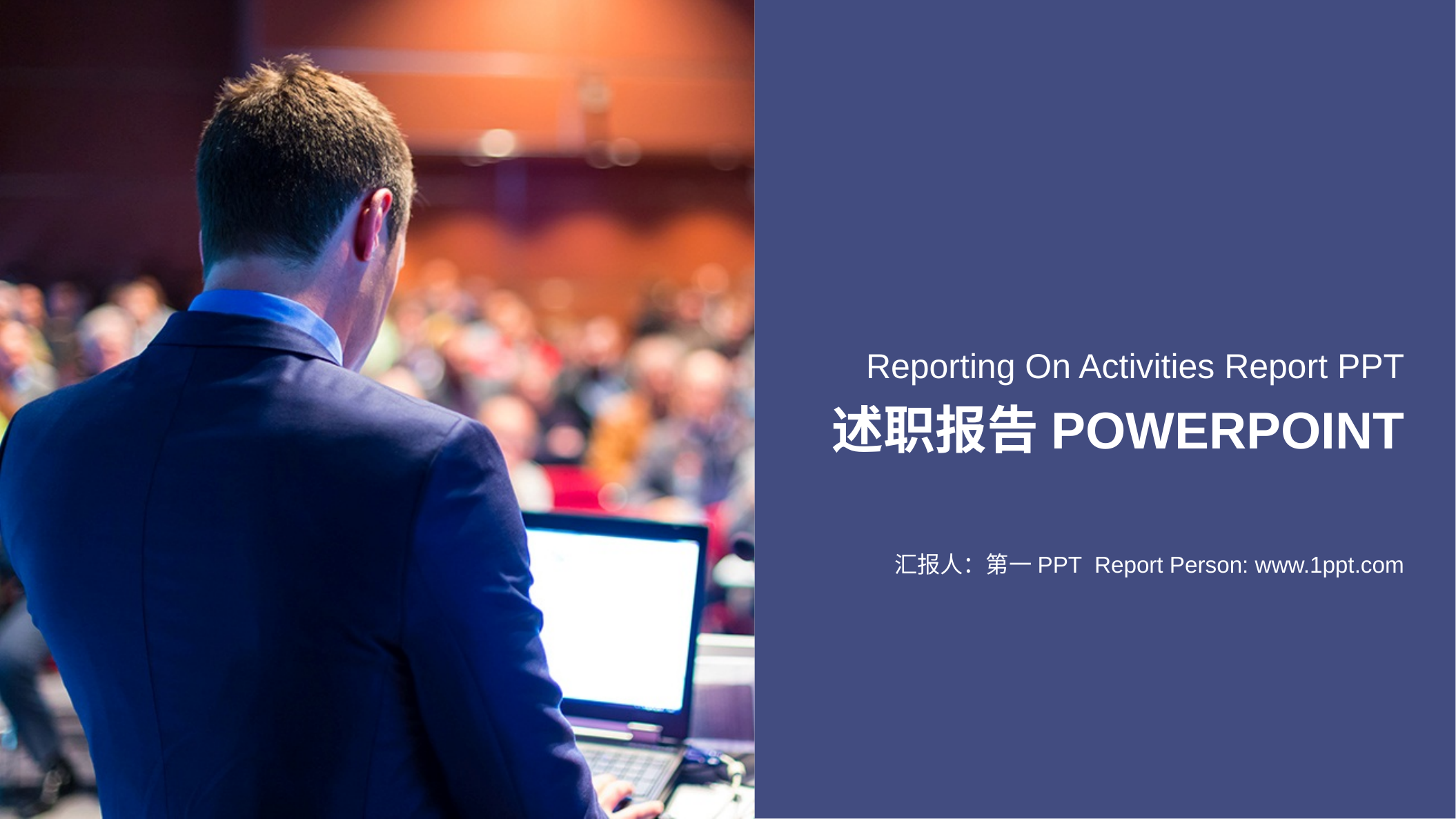

Reporting On Activities Report PPT
述职报告POWERPOINT
汇报人：第一PPT  Report Person: www.1ppt.com